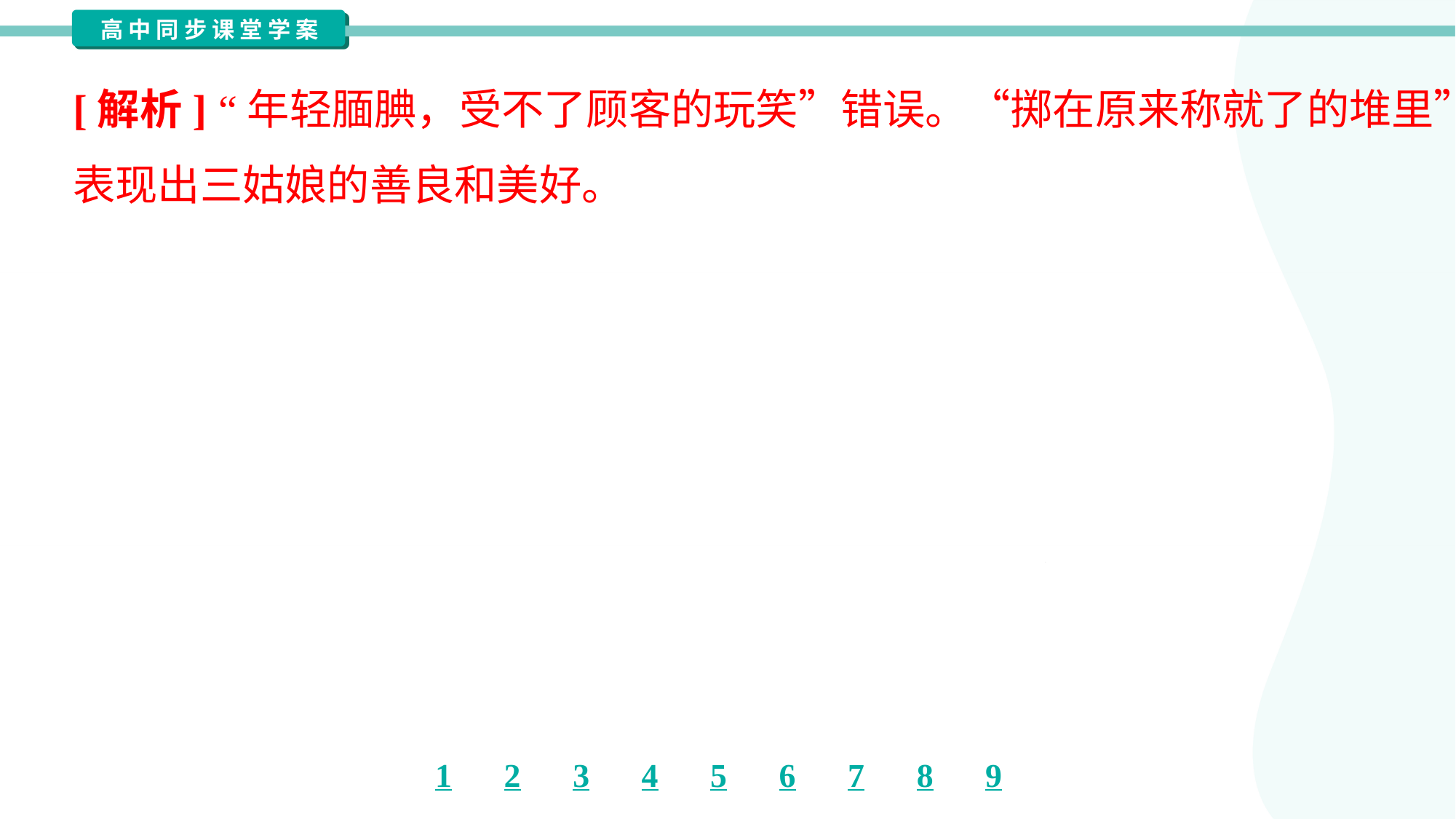

[解析] “年轻腼腆，受不了顾客的玩笑”错误。“掷在原来称就了的堆里”
表现出三姑娘的善良和美好。